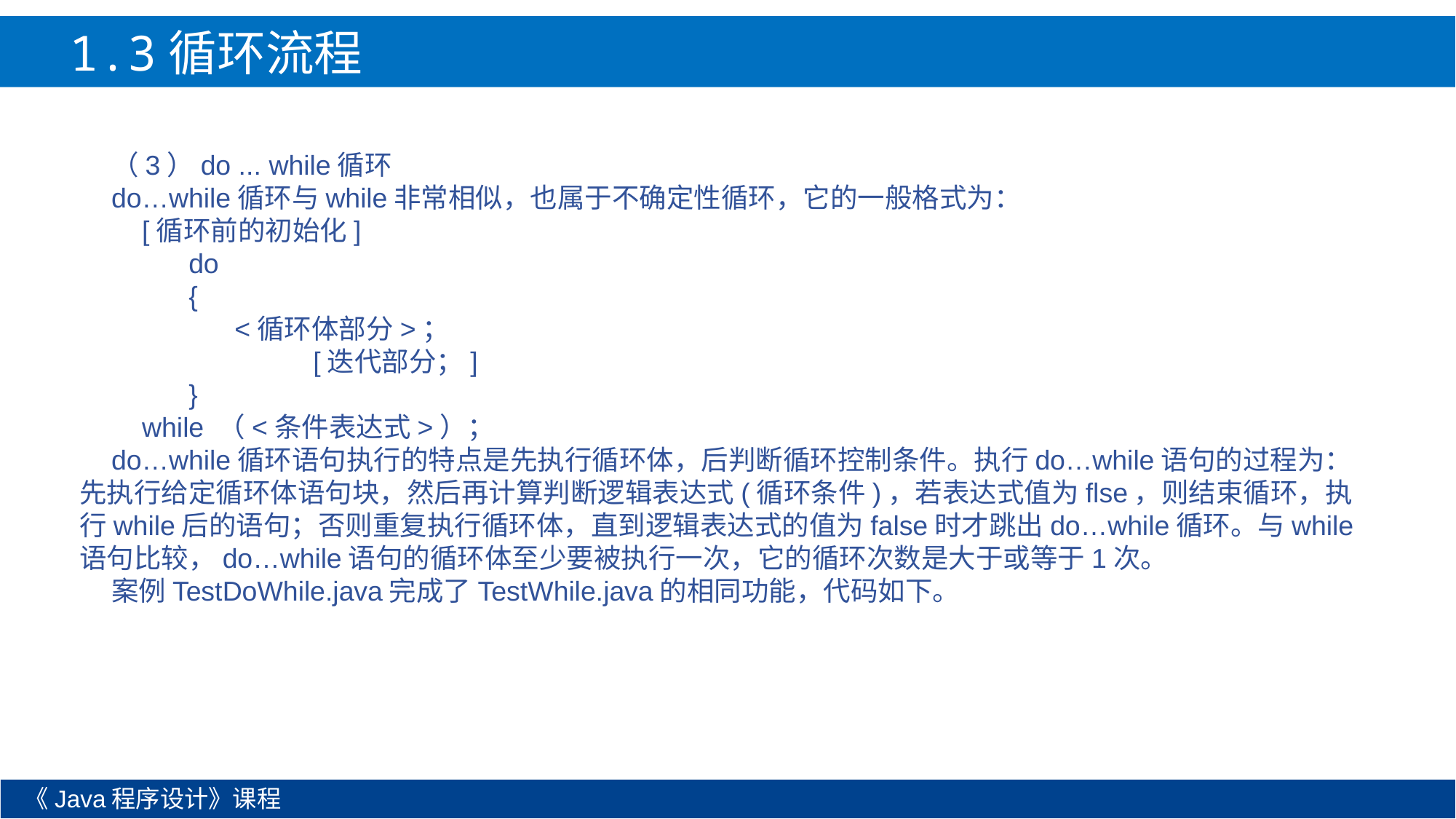

1.3循环流程
（3）do ... while循环
do…while循环与while非常相似，也属于不确定性循环，它的一般格式为：
    [循环前的初始化]
	do
	{
	      <循环体部分>；
		  [迭代部分；]
	}
    while （<条件表达式>）；
do…while循环语句执行的特点是先执行循环体，后判断循环控制条件。执行do…while语句的过程为：先执行给定循环体语句块，然后再计算判断逻辑表达式(循环条件)，若表达式值为flse，则结束循环，执行while后的语句；否则重复执行循环体，直到逻辑表达式的值为false时才跳出do…while循环。与while语句比较，do…while语句的循环体至少要被执行一次，它的循环次数是大于或等于1次。
案例TestDoWhile.java完成了TestWhile.java的相同功能，代码如下。
《Java程序设计》课程